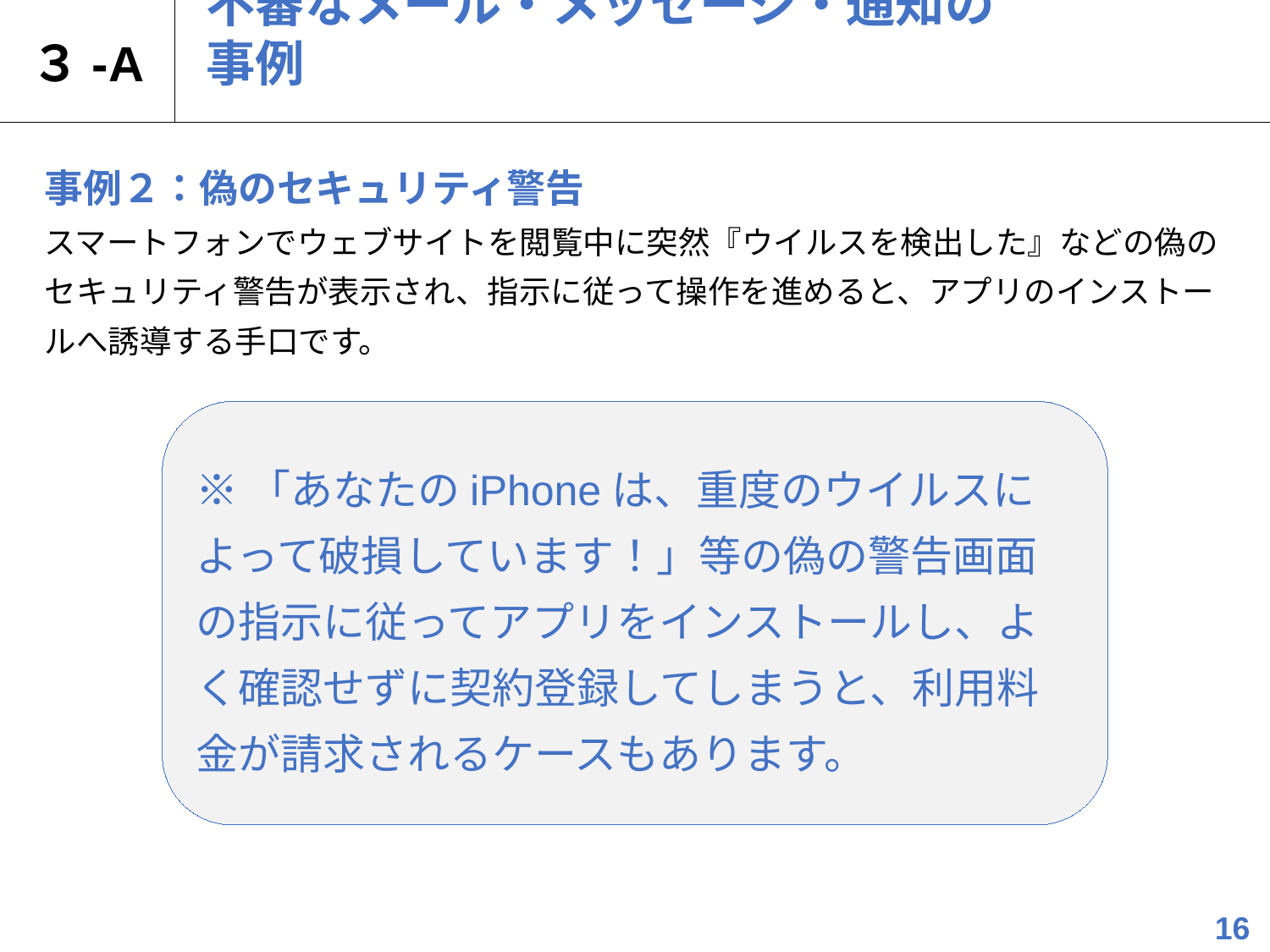

３-A
# 不審なメール・メッセージ・通知の事例
事例２：偽のセキュリティ警告
スマートフォンでウェブサイトを閲覧中に突然『ウイルスを検出した』などの偽の
セキュリティ警告が表示され、指示に従って操作を進めると、アプリのインストールへ誘導する手口です。
※「あなたのiPhoneは、重度のウイルスによって破損しています！」等の偽の警告画面の指示に従ってアプリをインストールし、よく確認せずに契約登録してしまうと、利用料金が請求されるケースもあります。
16